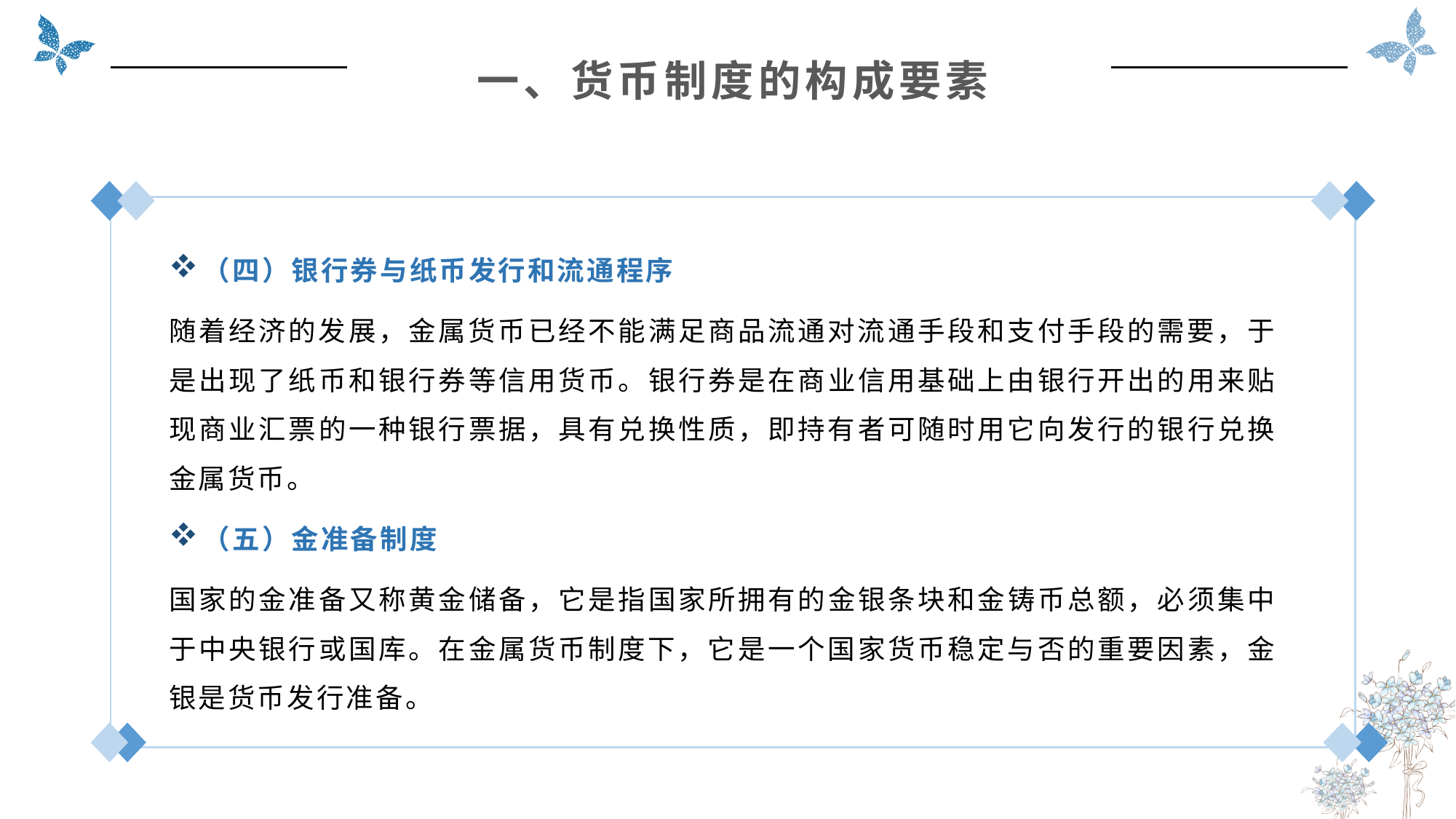

一、货币制度的构成要素

（四）银行券与纸币发行和流通程序
随着经济的发展，金属货币已经不能满足商品流通对流通手段和支付手段的需要，于是出现了纸币和银行券等信用货币。银行券是在商业信用基础上由银行开出的用来贴现商业汇票的一种银行票据，具有兑换性质，即持有者可随时用它向发行的银行兑换金属货币。
（五）金准备制度
国家的金准备又称黄金储备，它是指国家所拥有的金银条块和金铸币总额，必须集中于中央银行或国库。在金属货币制度下，它是一个国家货币稳定与否的重要因素，金银是货币发行准备。